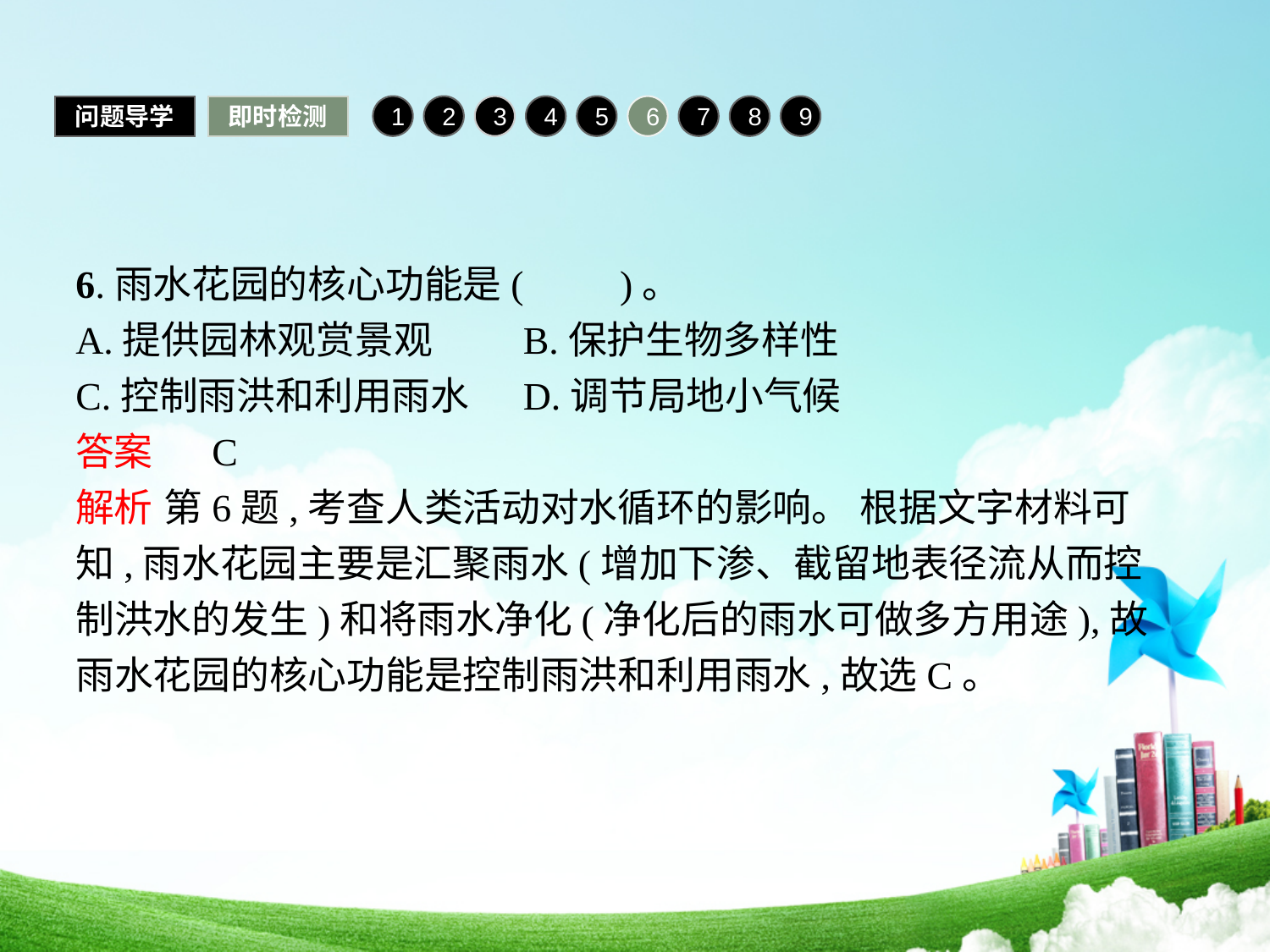

问题导学
即时检测
1
2
3
4
5
6
7
8
9
6.雨水花园的核心功能是(　　)。
A.提供园林观赏景观	B.保护生物多样性
C.控制雨洪和利用雨水	D.调节局地小气候
答案 　C
解析 第6题,考查人类活动对水循环的影响。 根据文字材料可知,雨水花园主要是汇聚雨水(增加下渗、截留地表径流从而控制洪水的发生)和将雨水净化(净化后的雨水可做多方用途),故雨水花园的核心功能是控制雨洪和利用雨水,故选C。